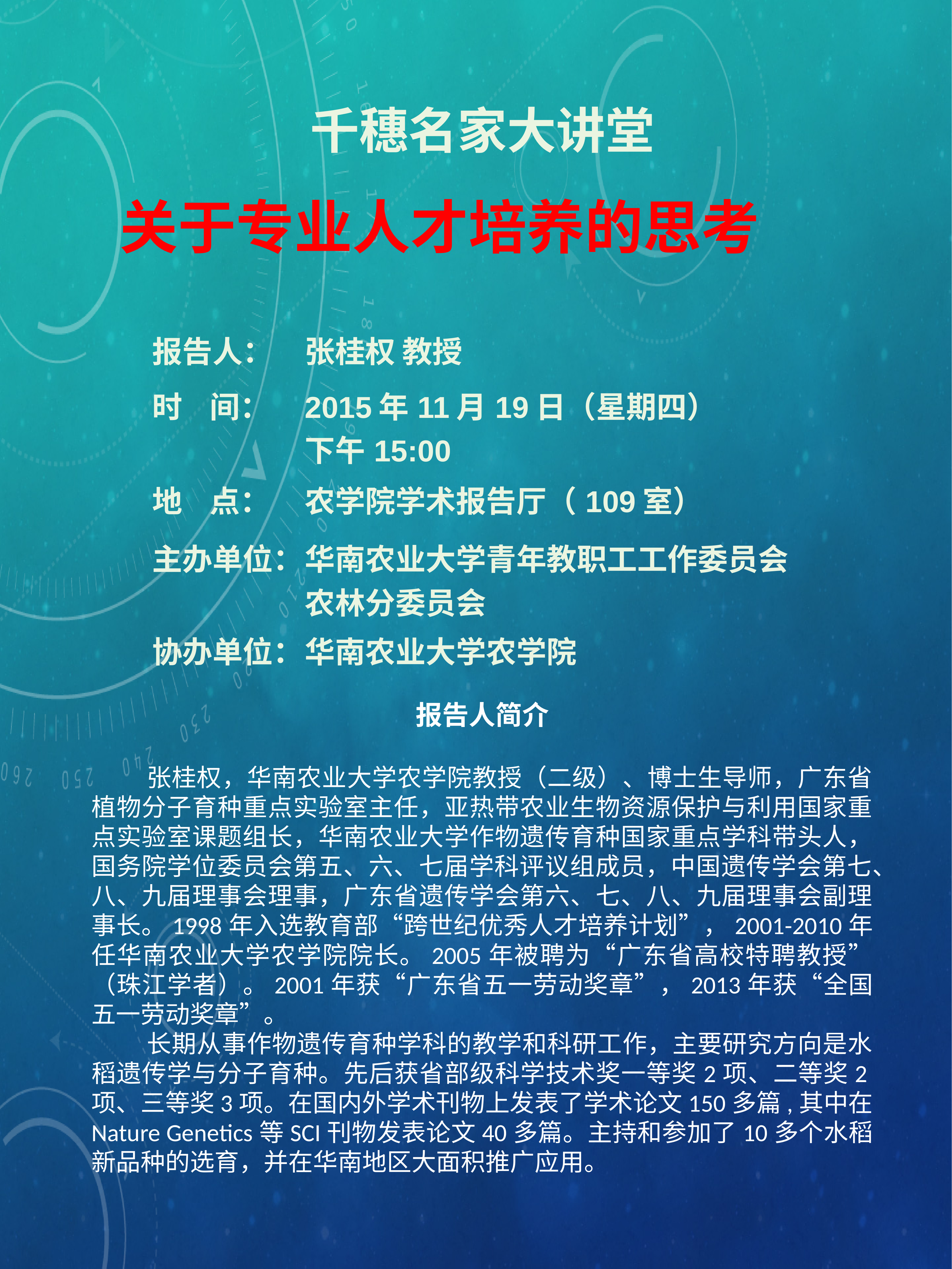

# 关于专业人才培养的思考
千穗名家大讲堂
| 报告人： | 张桂权 教授 |
| --- | --- |
| 时 间： | 2015年11月19日（星期四） 下午15:00 |
| 地 点： | 农学院学术报告厅（109室） |
| 主办单位： | 华南农业大学青年教职工工作委员会 农林分委员会 |
| 协办单位： | 华南农业大学农学院 |
报告人简介

张桂权，华南农业大学农学院教授（二级）、博士生导师，广东省植物分子育种重点实验室主任，亚热带农业生物资源保护与利用国家重点实验室课题组长，华南农业大学作物遗传育种国家重点学科带头人，国务院学位委员会第五、六、七届学科评议组成员，中国遗传学会第七、八、九届理事会理事，广东省遗传学会第六、七、八、九届理事会副理事长。1998年入选教育部“跨世纪优秀人才培养计划”，2001-2010年任华南农业大学农学院院长。2005年被聘为“广东省高校特聘教授”（珠江学者）。2001年获“广东省五一劳动奖章”，2013年获“全国五一劳动奖章”。
长期从事作物遗传育种学科的教学和科研工作，主要研究方向是水稻遗传学与分子育种。先后获省部级科学技术奖一等奖2项、二等奖2项、三等奖3项。在国内外学术刊物上发表了学术论文150多篇,其中在Nature Genetics等SCI刊物发表论文40多篇。主持和参加了10多个水稻新品种的选育，并在华南地区大面积推广应用。